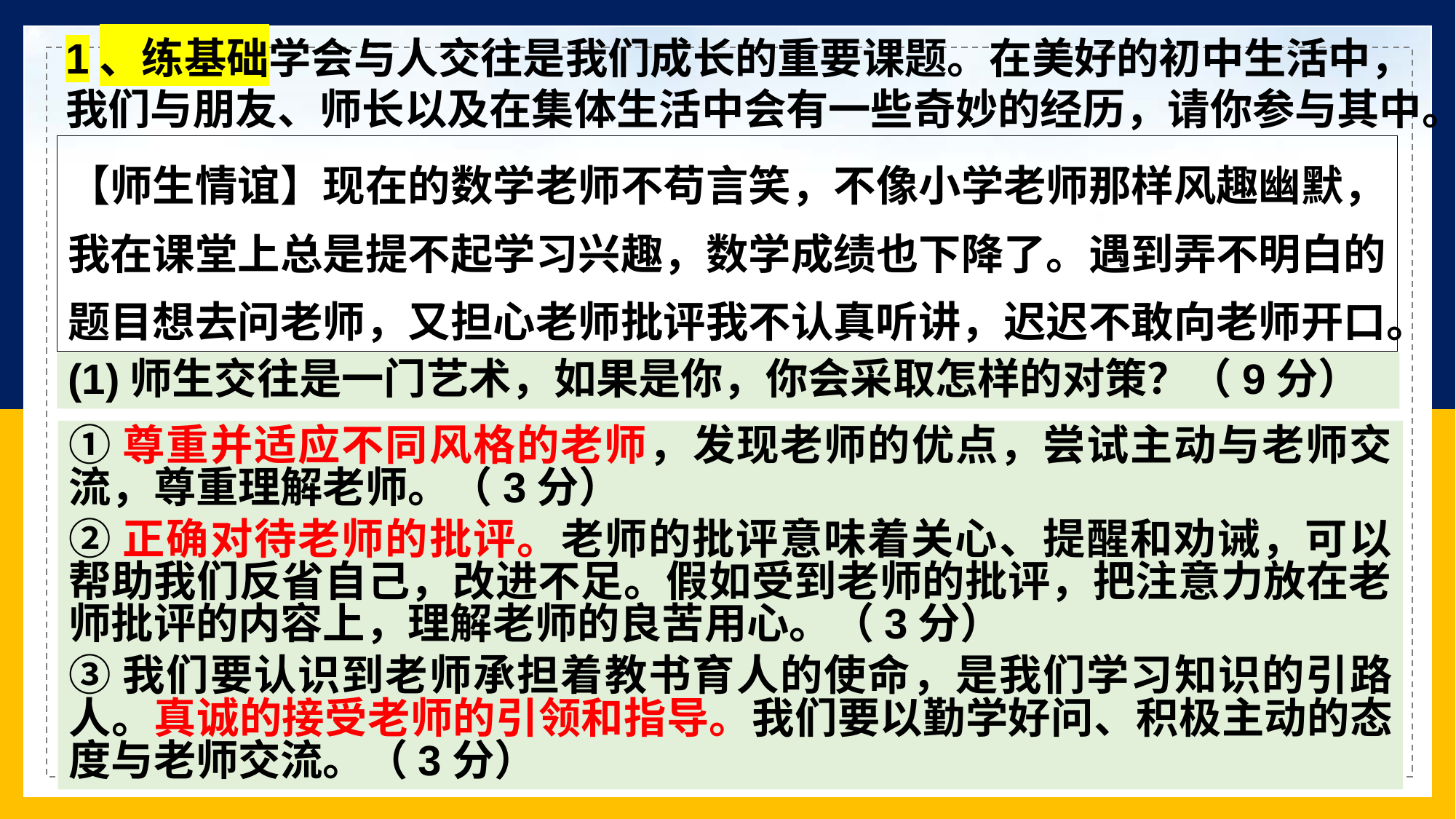

1、练基础学会与人交往是我们成长的重要课题。在美好的初中生活中，
我们与朋友、师长以及在集体生活中会有一些奇妙的经历，请你参与其中。

【师生情谊】现在的数学老师不苟言笑，不像小学老师那样风趣幽默，我在课堂上总是提不起学习兴趣，数学成绩也下降了。遇到弄不明白的题目想去问老师，又担心老师批评我不认真听讲，迟迟不敢向老师开口。
(1)师生交往是一门艺术，如果是你，你会采取怎样的对策？（9分）
①尊重并适应不同风格的老师，发现老师的优点，尝试主动与老师交流，尊重理解老师。（3分）
②正确对待老师的批评。老师的批评意味着关心、提醒和劝诫，可以帮助我们反省自己，改进不足。假如受到老师的批评，把注意力放在老师批评的内容上，理解老师的良苦用心。（3分）
③我们要认识到老师承担着教书育人的使命，是我们学习知识的引路人。真诚的接受老师的引领和指导。我们要以勤学好问、积极主动的态度与老师交流。（3分）
【思路】 1、先读设问，分析题型——做法；
         2、分析材料内容，找准对应的知识点（思维导图——核心考点模块）
         3、本题重点围绕知识点：正确与老师交往的要求。